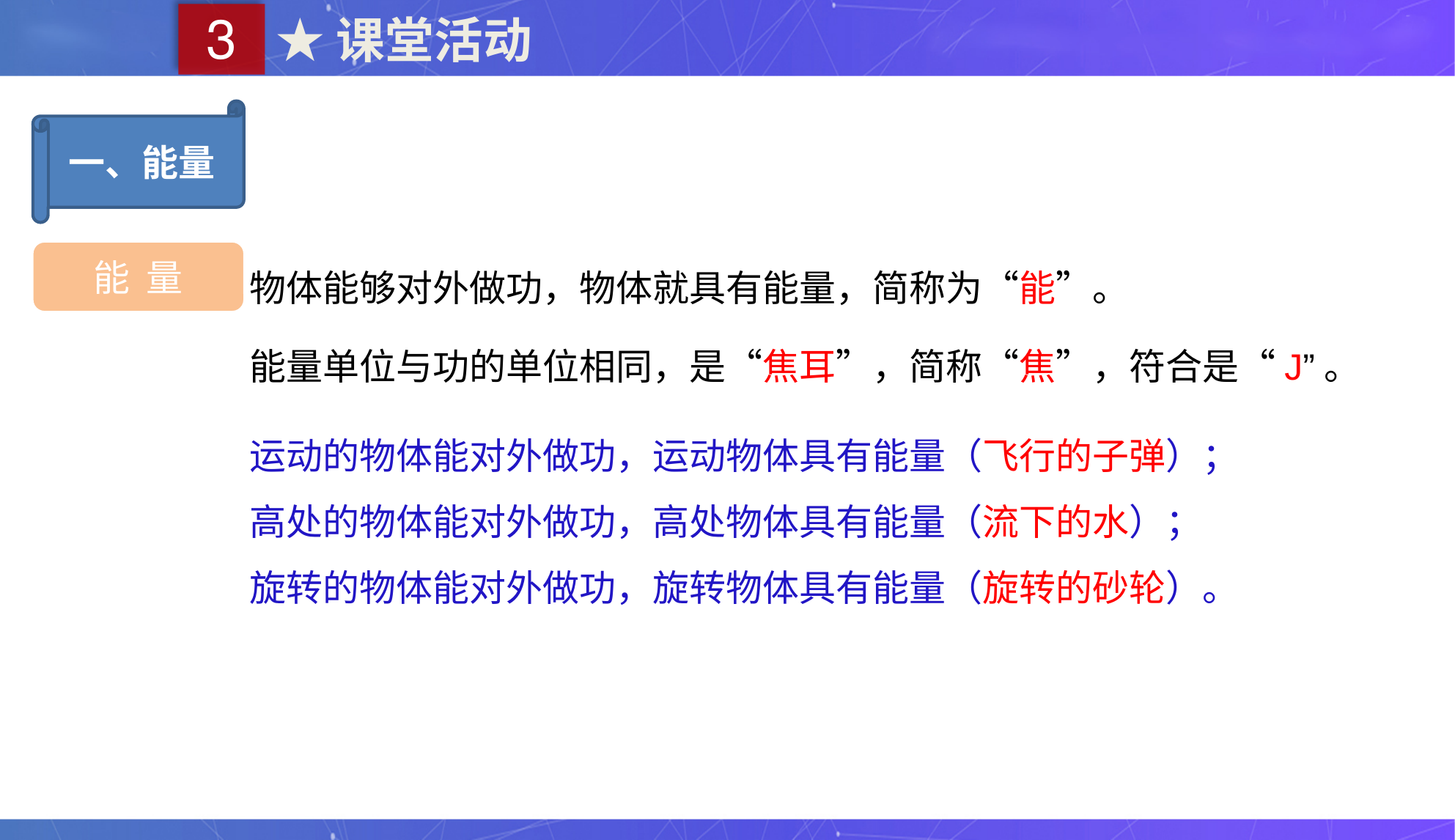

3
★课堂活动
一、能量
物体能够对外做功，物体就具有能量，简称为“能”。
能  量
能量单位与功的单位相同，是“焦耳”，简称“焦”，符合是“J”。
运动的物体能对外做功，运动物体具有能量（飞行的子弹）；
高处的物体能对外做功，高处物体具有能量（流下的水）；
旋转的物体能对外做功，旋转物体具有能量（旋转的砂轮）。